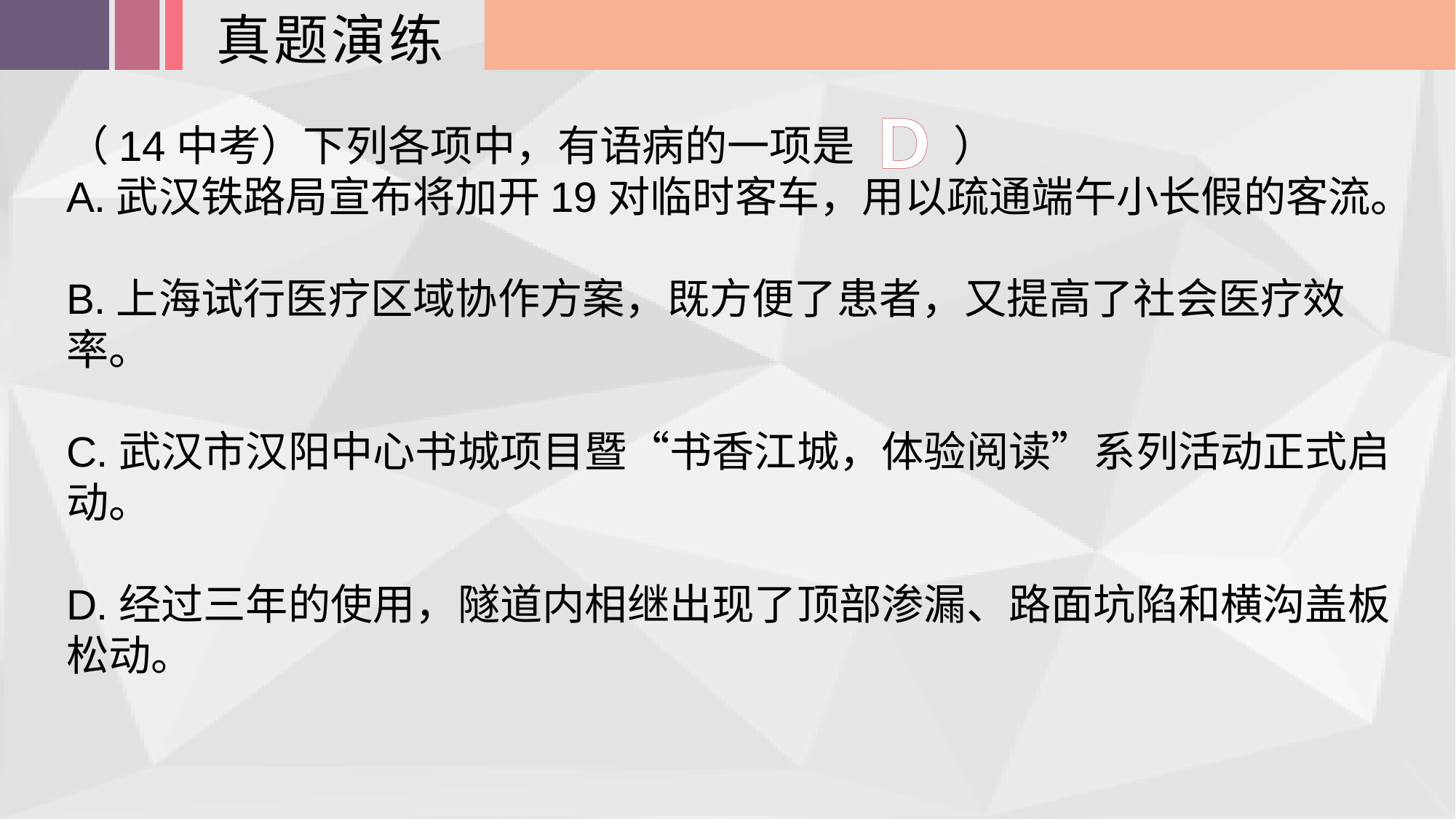

真题演练

D
（14中考）下列各项中，有语病的一项是（      ）
A.武汉铁路局宣布将加开19对临时客车，用以疏通端午小长假的客流。

B.上海试行医疗区域协作方案，既方便了患者，又提高了社会医疗效率。

C.武汉市汉阳中心书城项目暨“书香江城，体验阅读”系列活动正式启动。

D.经过三年的使用，隧道内相继出现了顶部渗漏、路面坑陷和横沟盖板松动。